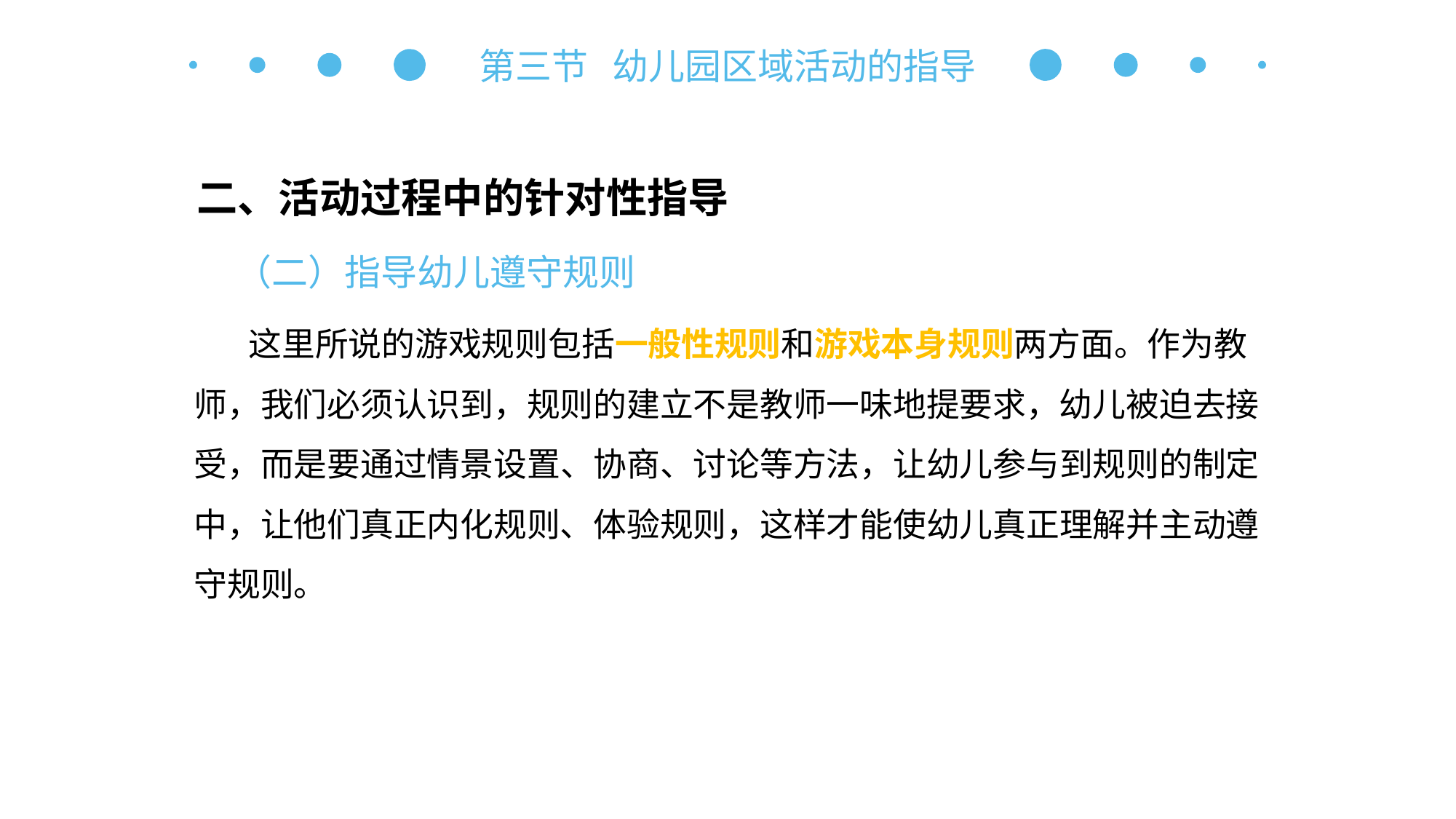

第三节   幼儿园区域活动的指导

二、活动过程中的针对性指导
（二）指导幼儿遵守规则
这里所说的游戏规则包括一般性规则和游戏本身规则两方面。作为教师，我们必须认识到，规则的建立不是教师一味地提要求，幼儿被迫去接受，而是要通过情景设置、协商、讨论等方法，让幼儿参与到规则的制定中，让他们真正内化规则、体验规则，这样才能使幼儿真正理解并主动遵守规则。